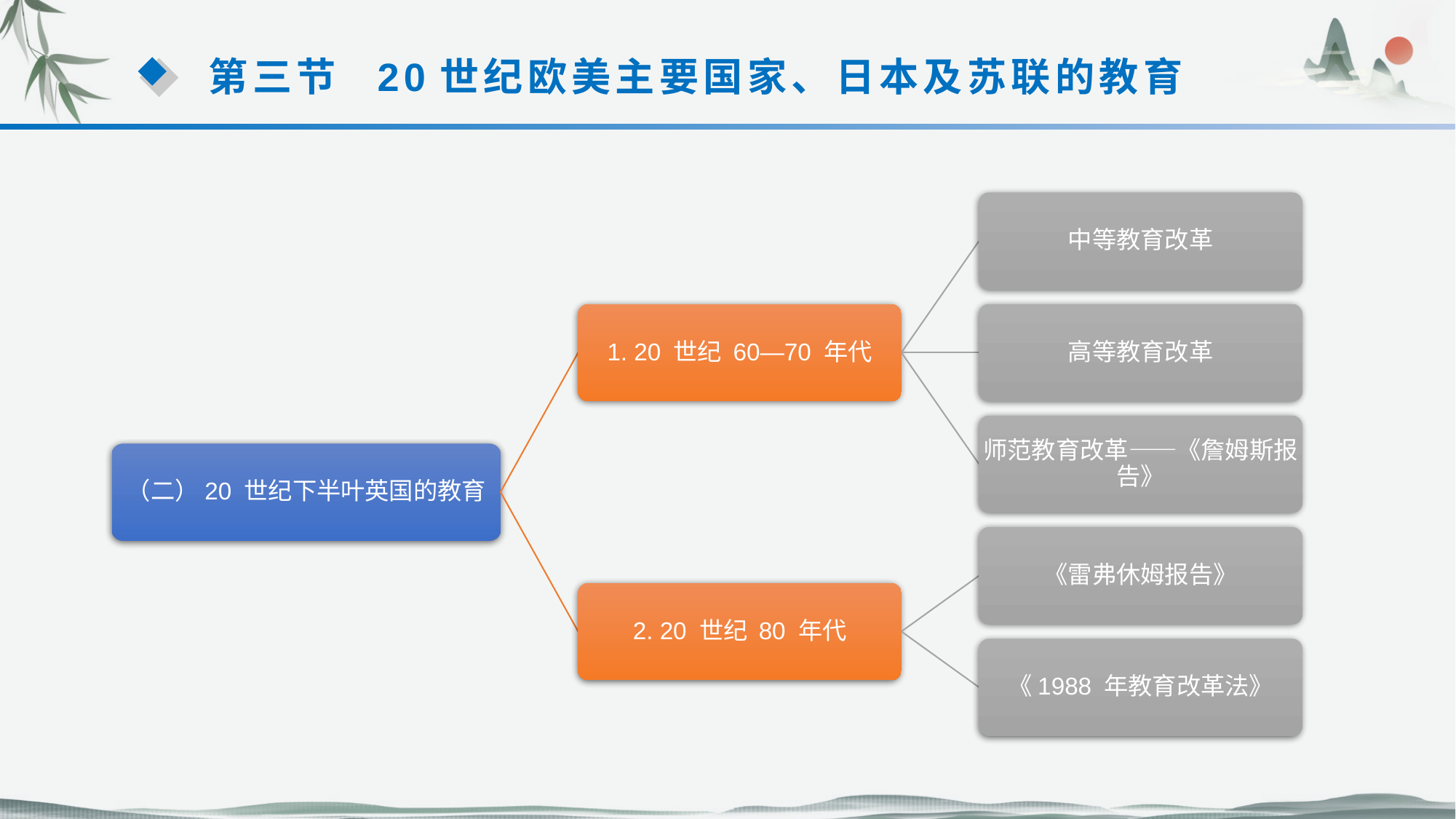

第三节  20世纪欧美主要国家、日本及苏联的教育

中等教育改革

1. 20 世纪 60—70 年代

高等教育改革

师范教育改革——《詹姆斯报告》
（二）20 世纪下半叶英国的教育

2. 20 世纪 80 年代
《雷弗休姆报告》

《1988 年教育改革法》